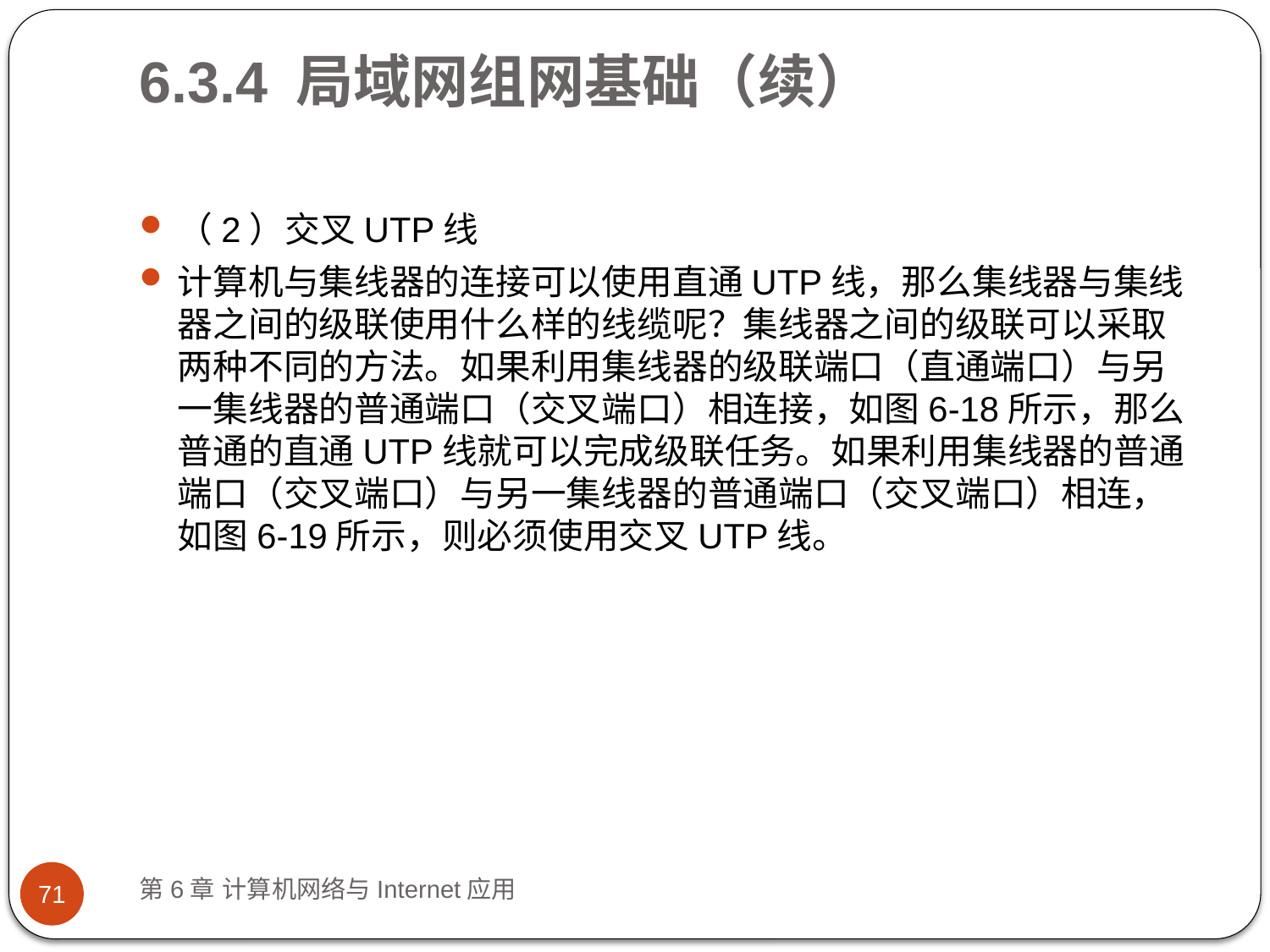

# 6.3.4 局域网组网基础（续）
（2）交叉UTP线
计算机与集线器的连接可以使用直通UTP线，那么集线器与集线器之间的级联使用什么样的线缆呢？集线器之间的级联可以采取两种不同的方法。如果利用集线器的级联端口（直通端口）与另一集线器的普通端口（交叉端口）相连接，如图6-18所示，那么普通的直通UTP线就可以完成级联任务。如果利用集线器的普通端口（交叉端口）与另一集线器的普通端口（交叉端口）相连，如图6-19所示，则必须使用交叉UTP线。

第6章 计算机网络与Internet应用
71